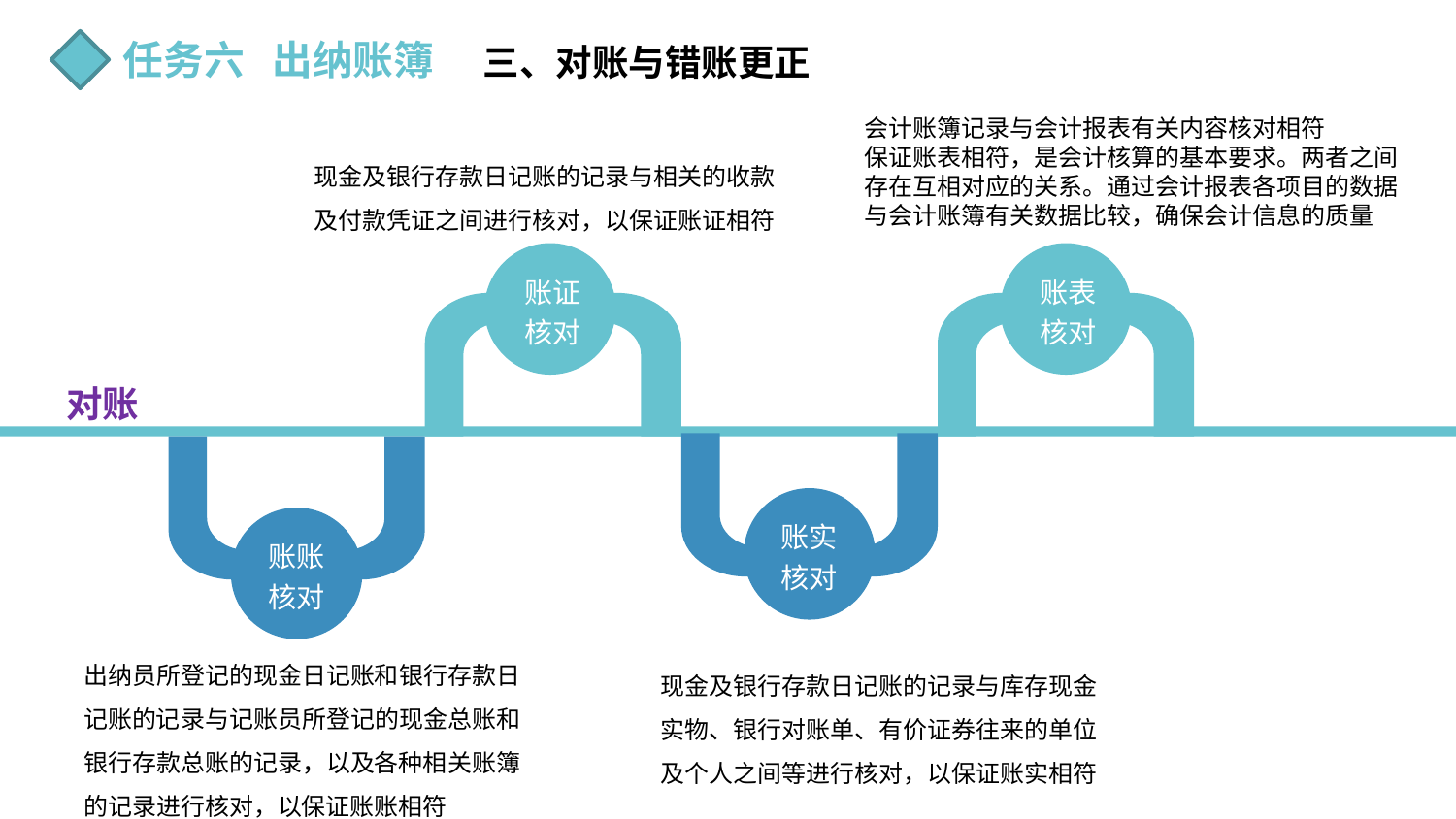

任务六   出纳账簿

三、对账与错账更正
会计账簿记录与会计报表有关内容核对相符
保证账表相符，是会计核算的基本要求。两者之间存在互相对应的关系。通过会计报表各项目的数据与会计账簿有关数据比较，确保会计信息的质量
现金及银行存款日记账的记录与相关的收款及付款凭证之间进行核对，以保证账证相符

账证 核对
账表 核对

对账

账实核对
账账核对

出纳员所登记的现金日记账和银行存款日记账的记录与记账员所登记的现金总账和银行存款总账的记录，以及各种相关账簿的记录进行核对，以保证账账相符
现金及银行存款日记账的记录与库存现金实物、银行对账单、有价证券往来的单位及个人之间等进行核对，以保证账实相符